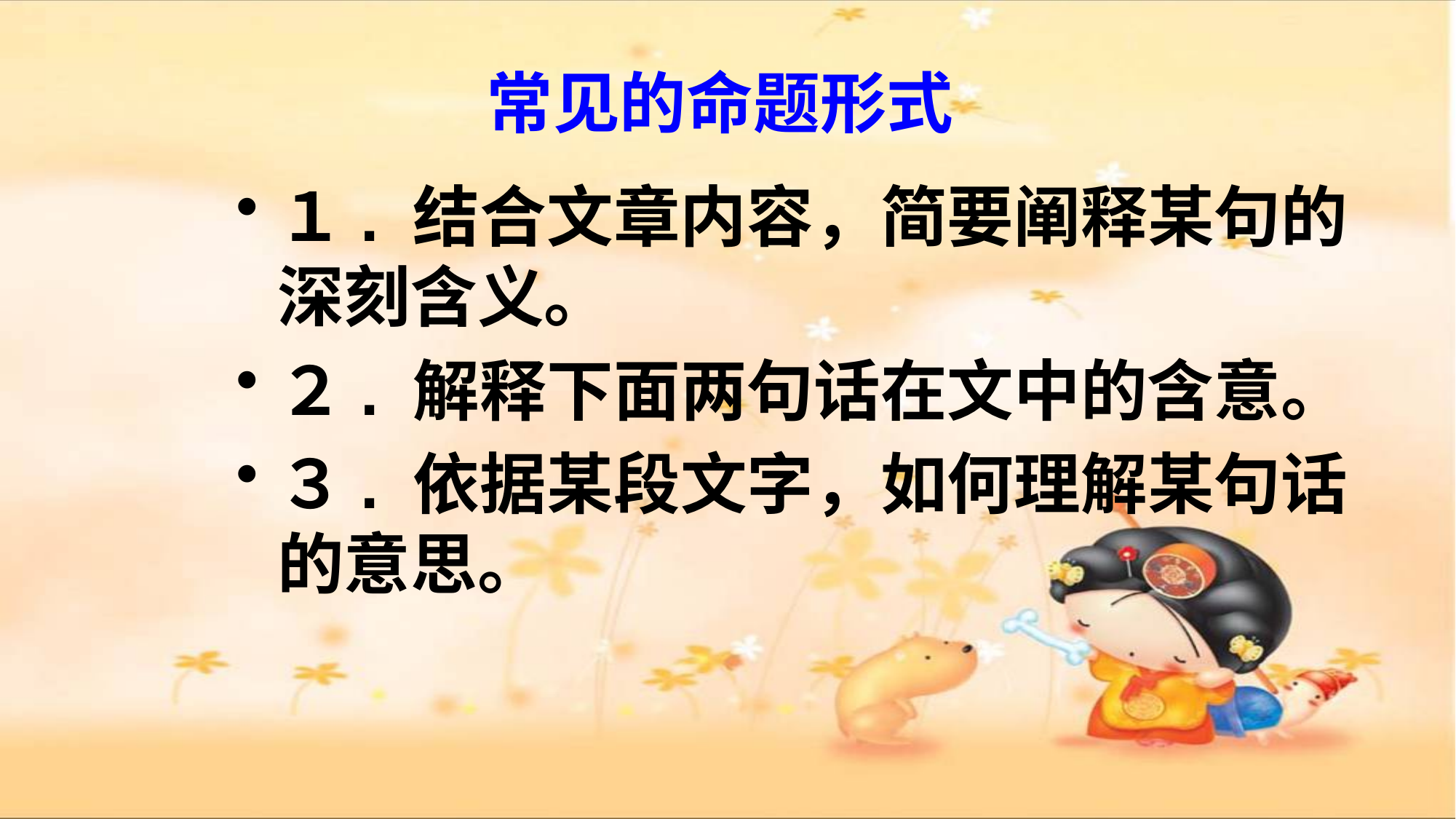

# 常见的命题形式
１. 结合文章内容，简要阐释某句的深刻含义。
２. 解释下面两句话在文中的含意。
３. 依据某段文字，如何理解某句话的意思。